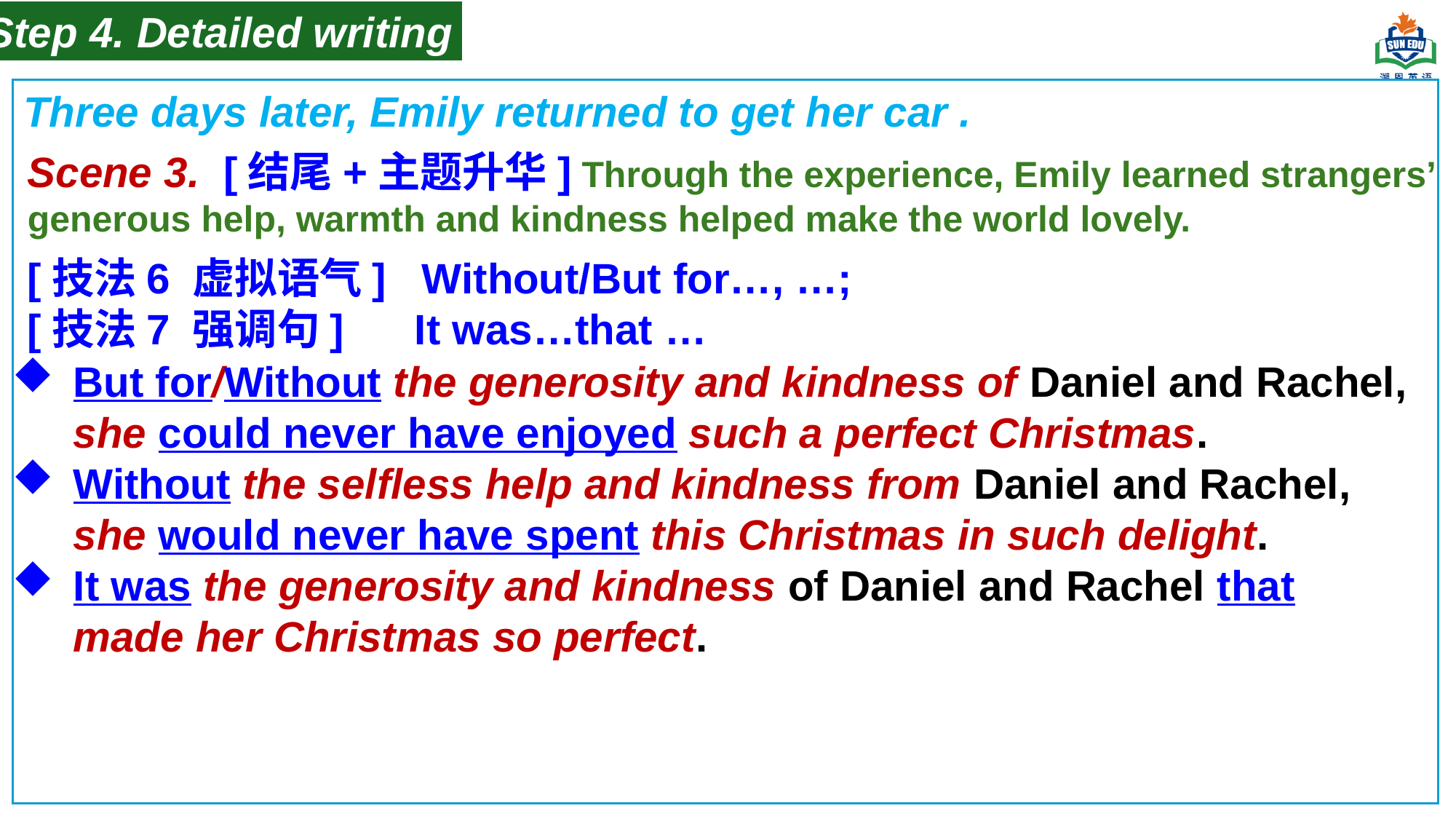

Step 4. Detailed writing
Three days later, Emily returned to get her car .

Scene 3.  [结尾+主题升华] Through the experience, Emily learned strangers’ generous help, warmth and kindness helped make the world lovely.
[技法6 虚拟语气]   Without/But for…, …;
[技法7 强调句]      It was…that …
But for/Without the generosity and kindness of Daniel and Rachel, she could never have enjoyed such a perfect Christmas.
Without the selfless help and kindness from Daniel and Rachel, she would never have spent this Christmas in such delight.
It was the generosity and kindness of Daniel and Rachel that made her Christmas so perfect.